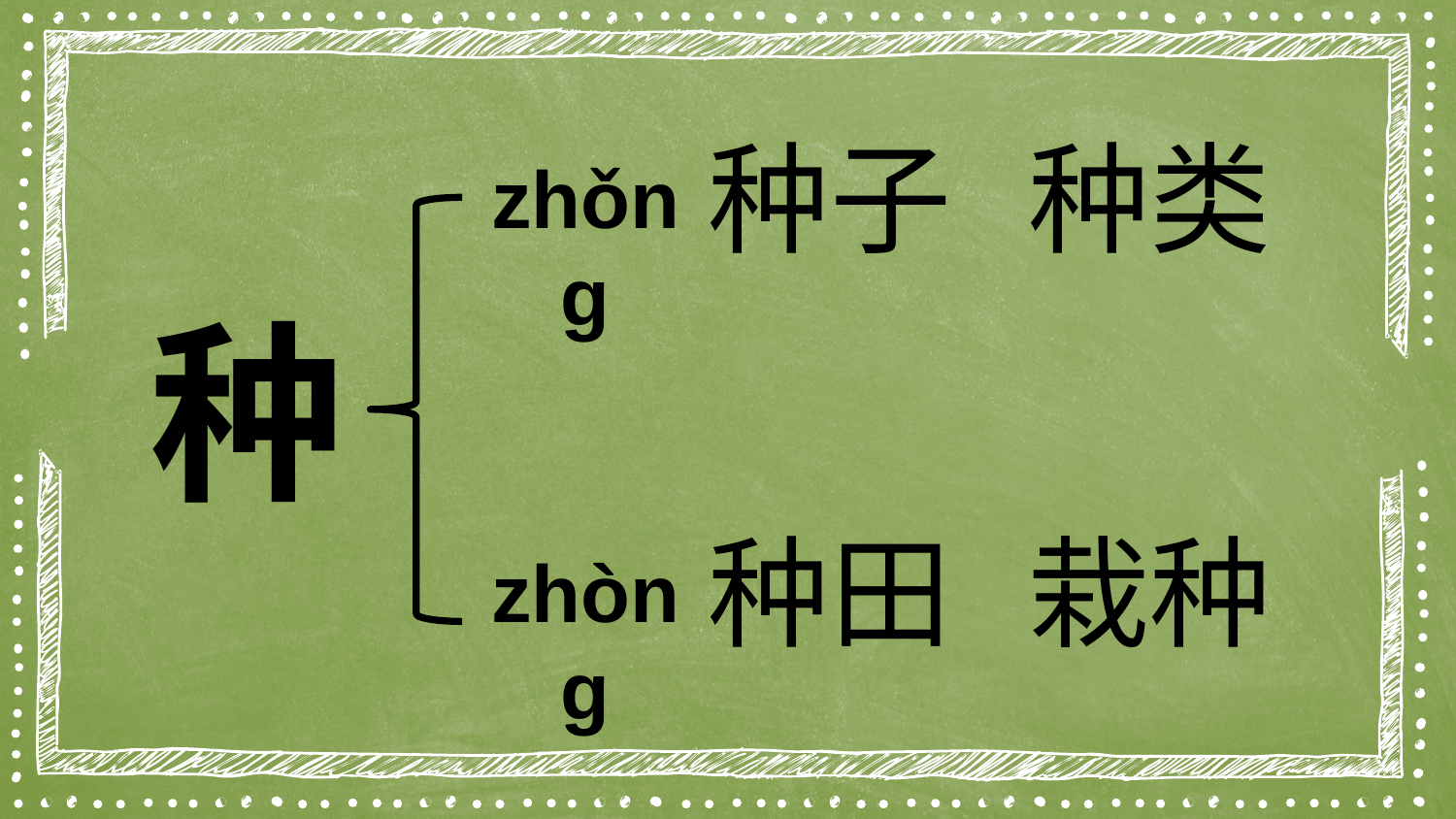

种类
种子
zhǒng

种
栽种
种田
zhòng